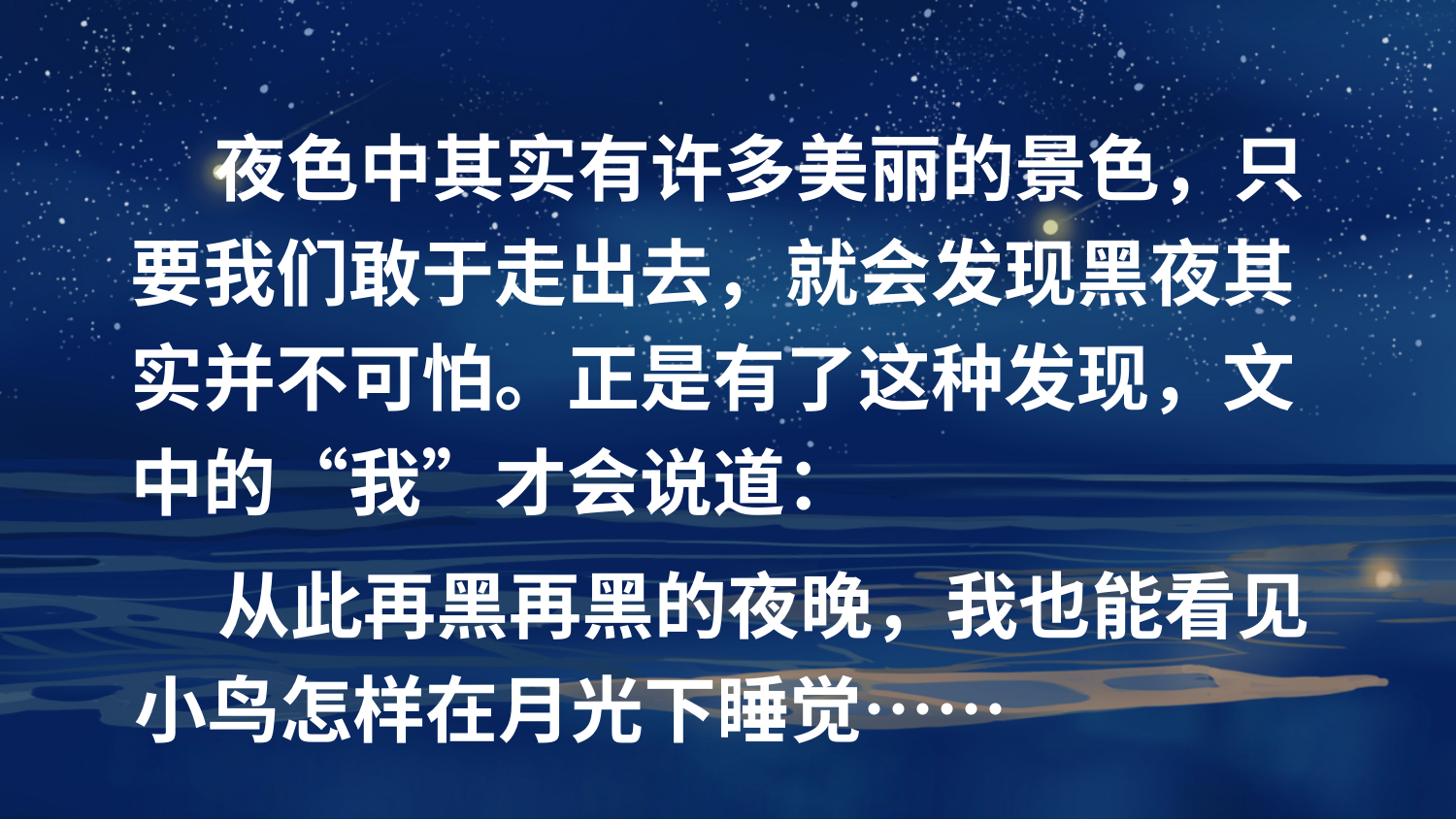

夜色中其实有许多美丽的景色，只要我们敢于走出去，就会发现黑夜其实并不可怕。正是有了这种发现，文中的“我”才会说道：
    从此再黑再黑的夜晚，我也能看见小鸟怎样在月光下睡觉……